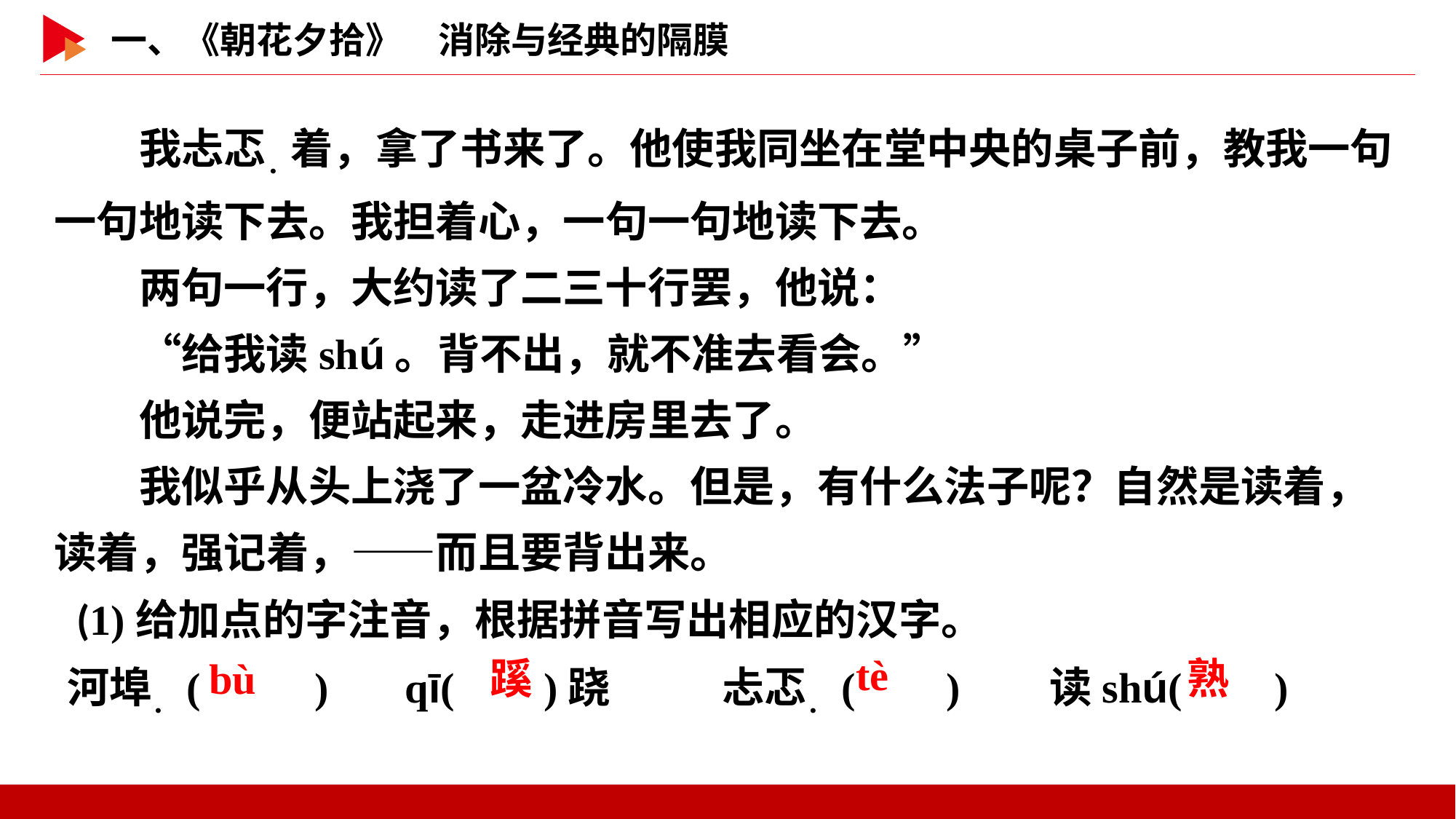

我忐忑．着，拿了书来了。他使我同坐在堂中央的桌子前，教我一句一句地读下去。我担着心，一句一句地读下去。
　　两句一行，大约读了二三十行罢，他说：
　　“给我读shú。背不出，就不准去看会。”
　　他说完，便站起来，走进房里去了。
　　我似乎从头上浇了一盆冷水。但是，有什么法子呢？自然是读着，读着，强记着，——而且要背出来。
 (1)给加点的字注音，根据拼音写出相应的汉字。
河埠．(          )	 qī(        )跷		忐忑．(        )	读shú(        )
 tè
  bù
 蹊
  熟